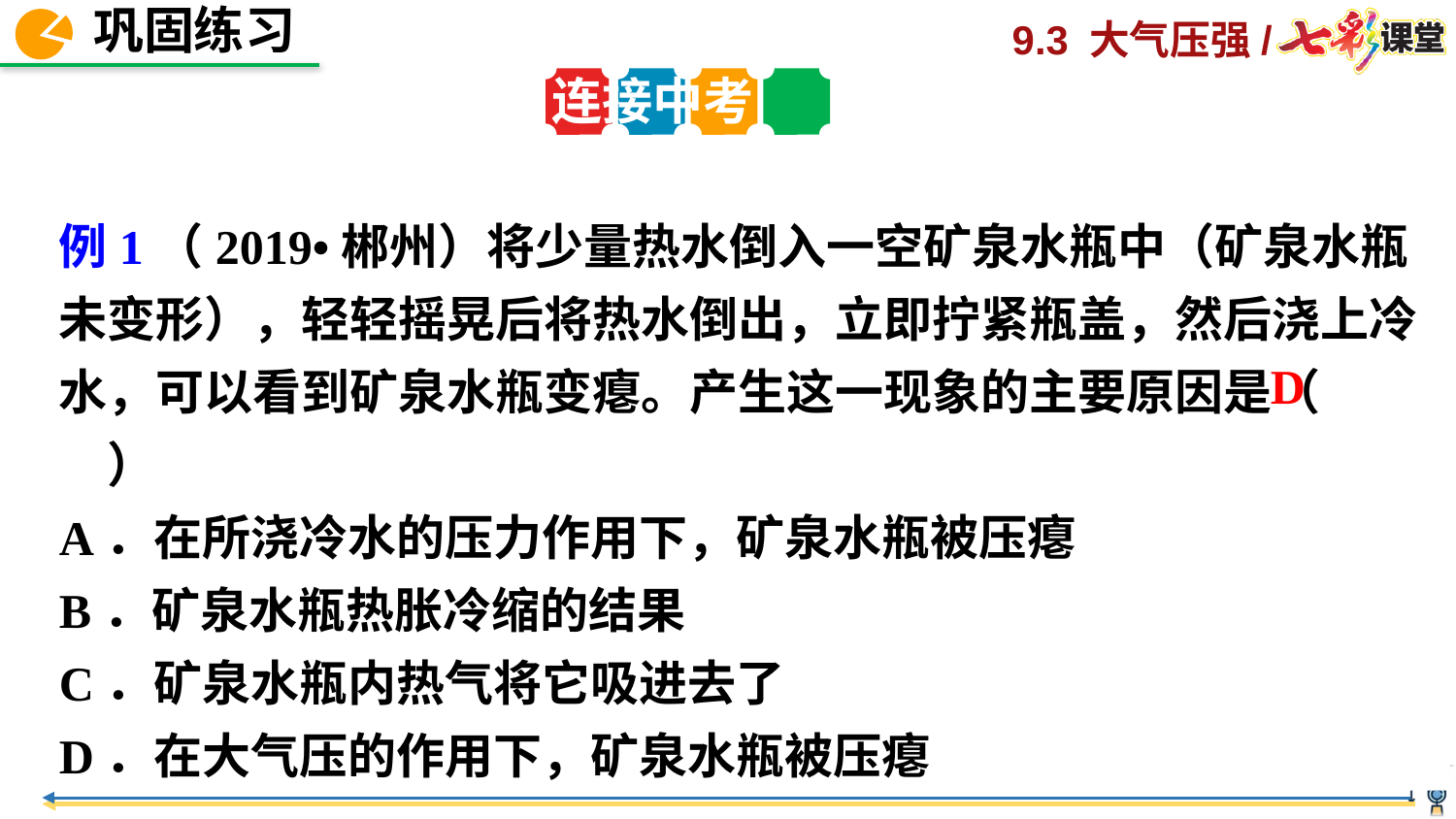

连接中考

例1（2019•郴州）将少量热水倒入一空矿泉水瓶中（矿泉水瓶未变形），轻轻摇晃后将热水倒出，立即拧紧瓶盖，然后浇上冷水，可以看到矿泉水瓶变瘪。产生这一现象的主要原因是（　　）
A．在所浇冷水的压力作用下，矿泉水瓶被压瘪
B．矿泉水瓶热胀冷缩的结果
C．矿泉水瓶内热气将它吸进去了
D．在大气压的作用下，矿泉水瓶被压瘪
D